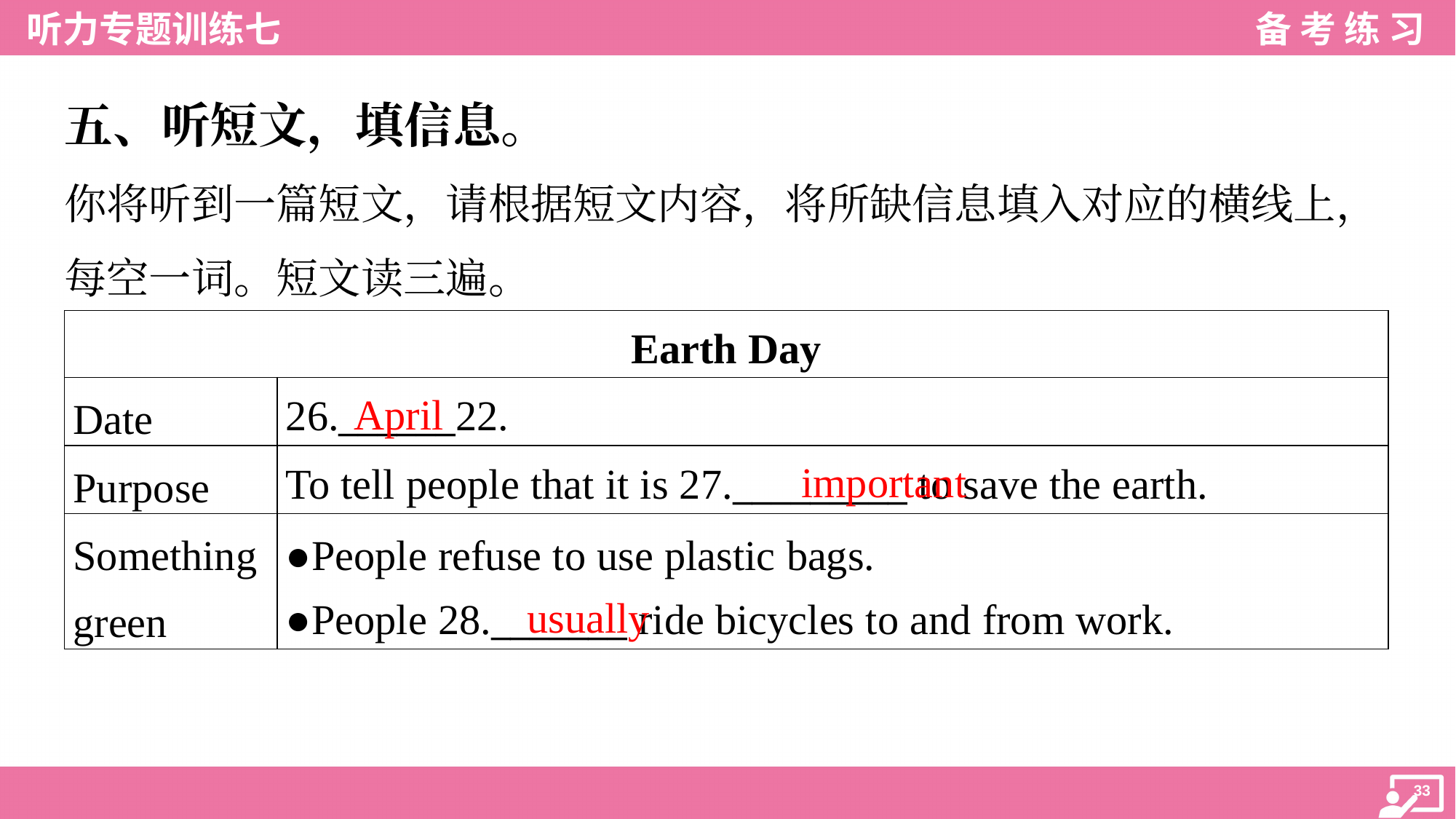

五、听短文，填信息。
你将听到一篇短文，请根据短文内容，将所缺信息填入对应的横线上，
每空一词。短文读三遍。
| Earth Day |  |
| --- | --- |
| Date | 26.\_\_\_\_\_\_22. |
| Purpose | To tell people that it is 27.\_\_\_\_\_\_\_\_\_ to save the earth. |
| Something green | ●People refuse to use plastic bags. ●People 28.\_\_\_\_\_\_\_ ride bicycles to and from work. |
April
important
usually